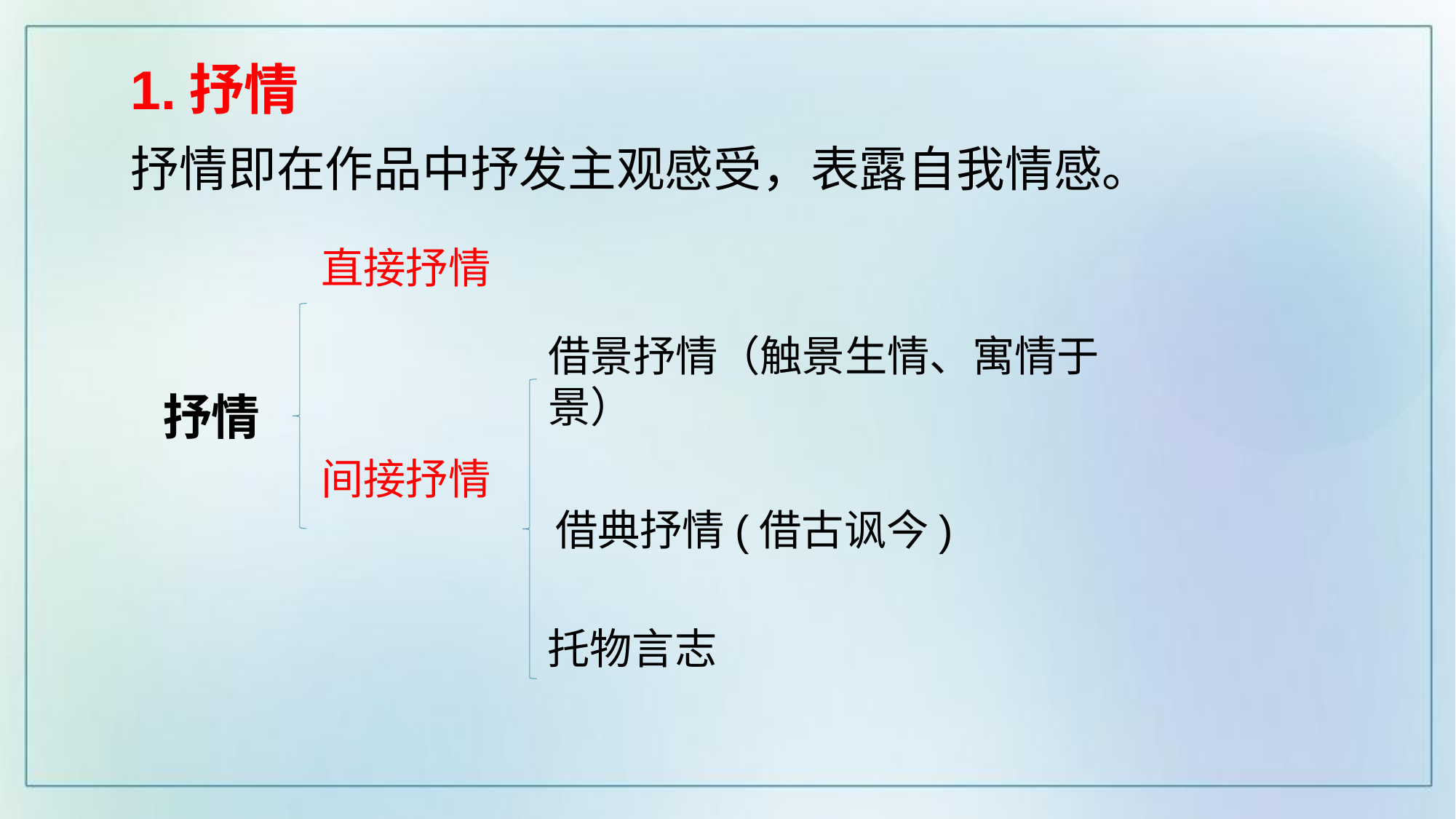

1.抒情
抒情即在作品中抒发主观感受，表露自我情感。
直接抒情

借景抒情（触景生情、寓情于景）
借典抒情(借古讽今)
托物言志

抒情
间接抒情